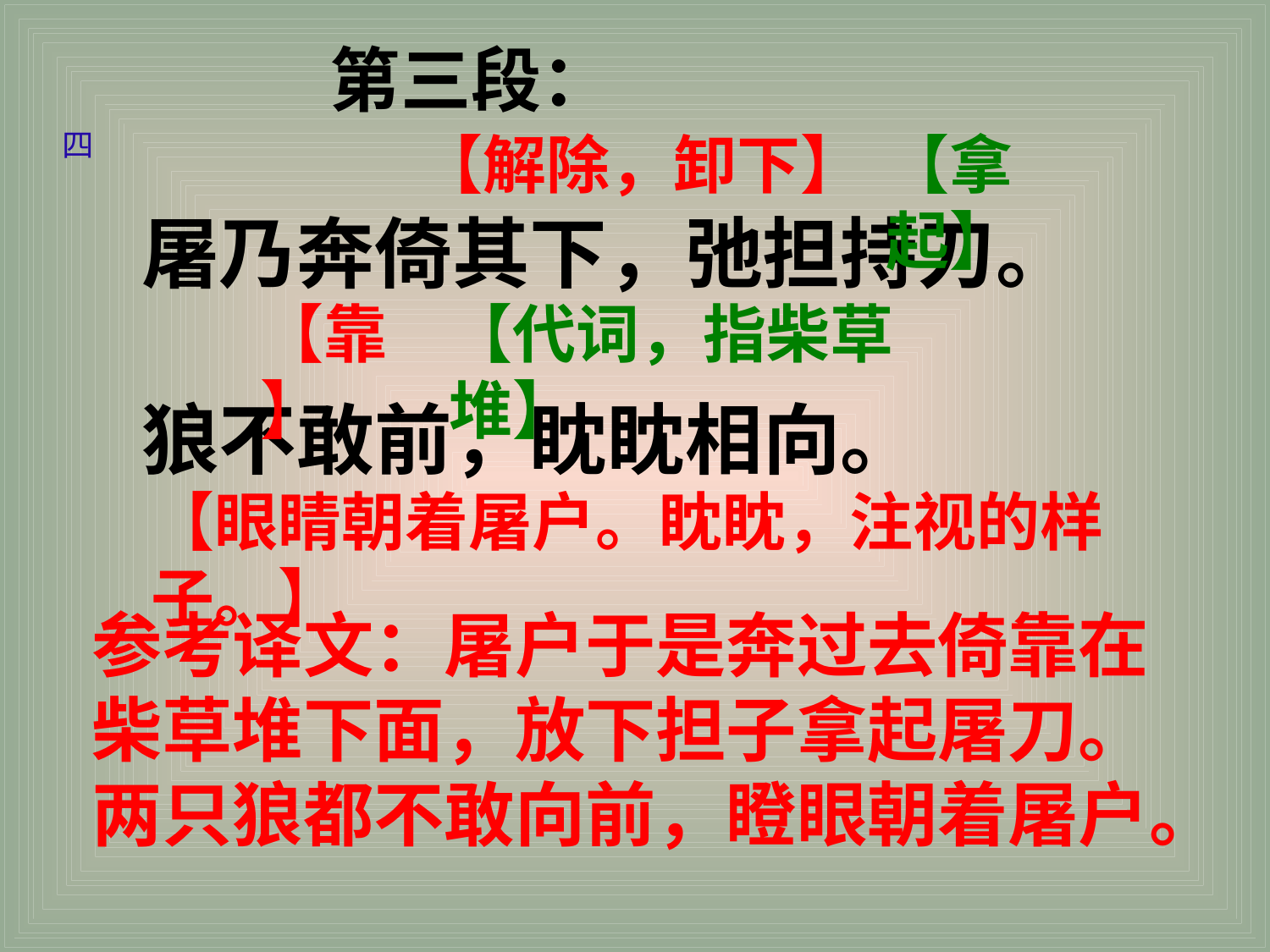

第三段：
四
【解除，卸下】
【拿起】
屠乃奔倚其下，弛担持刀。

狼不敢前，眈眈相向。
【靠】
【代词，指柴草堆】
【眼睛朝着屠户。眈眈，注视的样子。】
参考译文：屠户于是奔过去倚靠在柴草堆下面，放下担子拿起屠刀。两只狼都不敢向前，瞪眼朝着屠户。